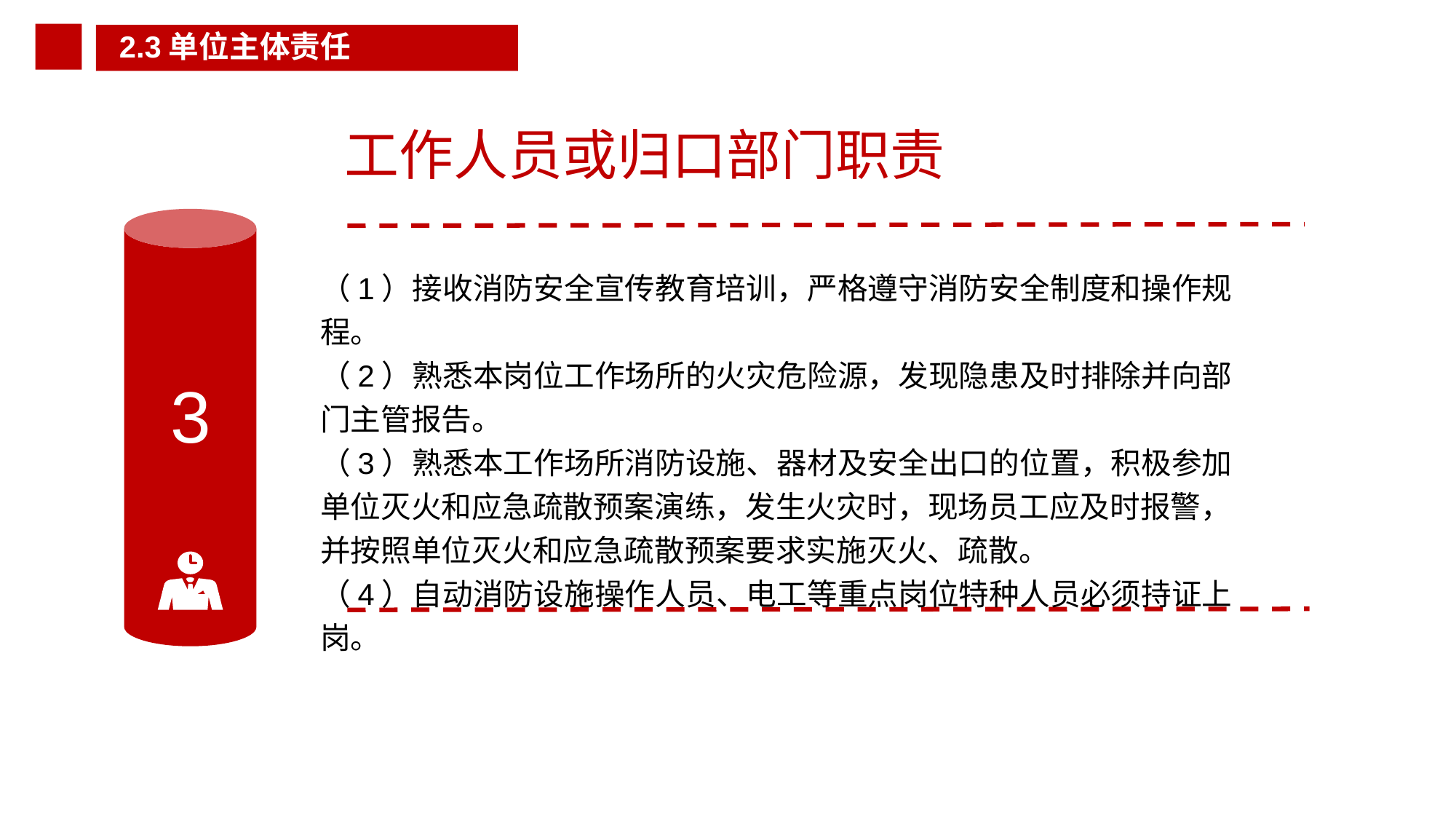

2.3单位主体责任

工作人员或归口部门职责
（1）接收消防安全宣传教育培训，严格遵守消防安全制度和操作规程。
（2）熟悉本岗位工作场所的火灾危险源，发现隐患及时排除并向部门主管报告。
（3）熟悉本工作场所消防设施、器材及安全出口的位置，积极参加单位灭火和应急疏散预案演练，发生火灾时，现场员工应及时报警，并按照单位灭火和应急疏散预案要求实施灭火、疏散。
（4）自动消防设施操作人员、电工等重点岗位特种人员必须持证上岗。

3